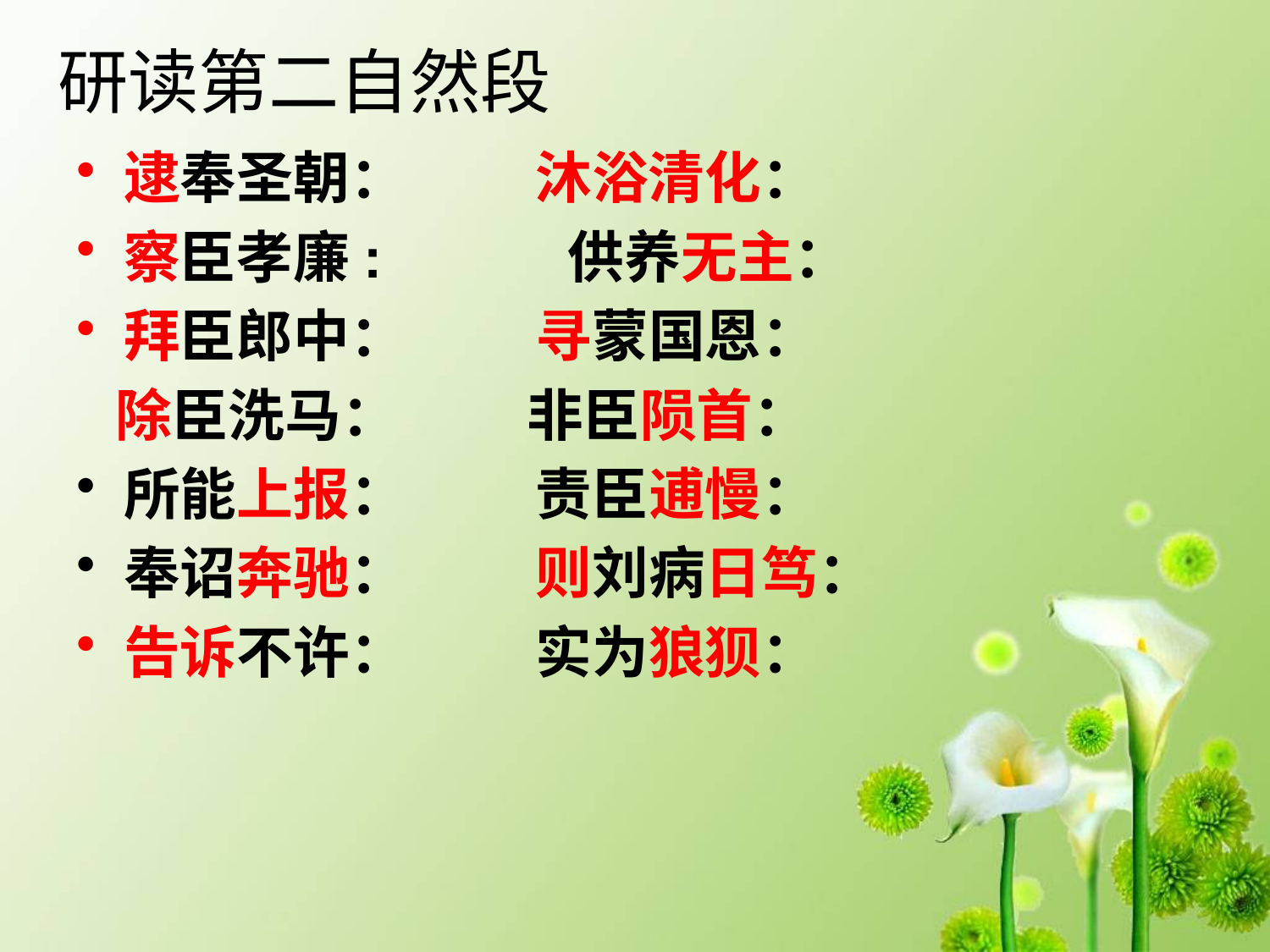

# 研读第二自然段
逮奉圣朝：          沐浴清化：
察臣孝廉:           供养无主：
拜臣郎中：          寻蒙国恩：
  除臣洗马：          非臣陨首：
所能上报：          责臣逋慢：
奉诏奔驰：          则刘病日笃：
告诉不许：          实为狼狈：